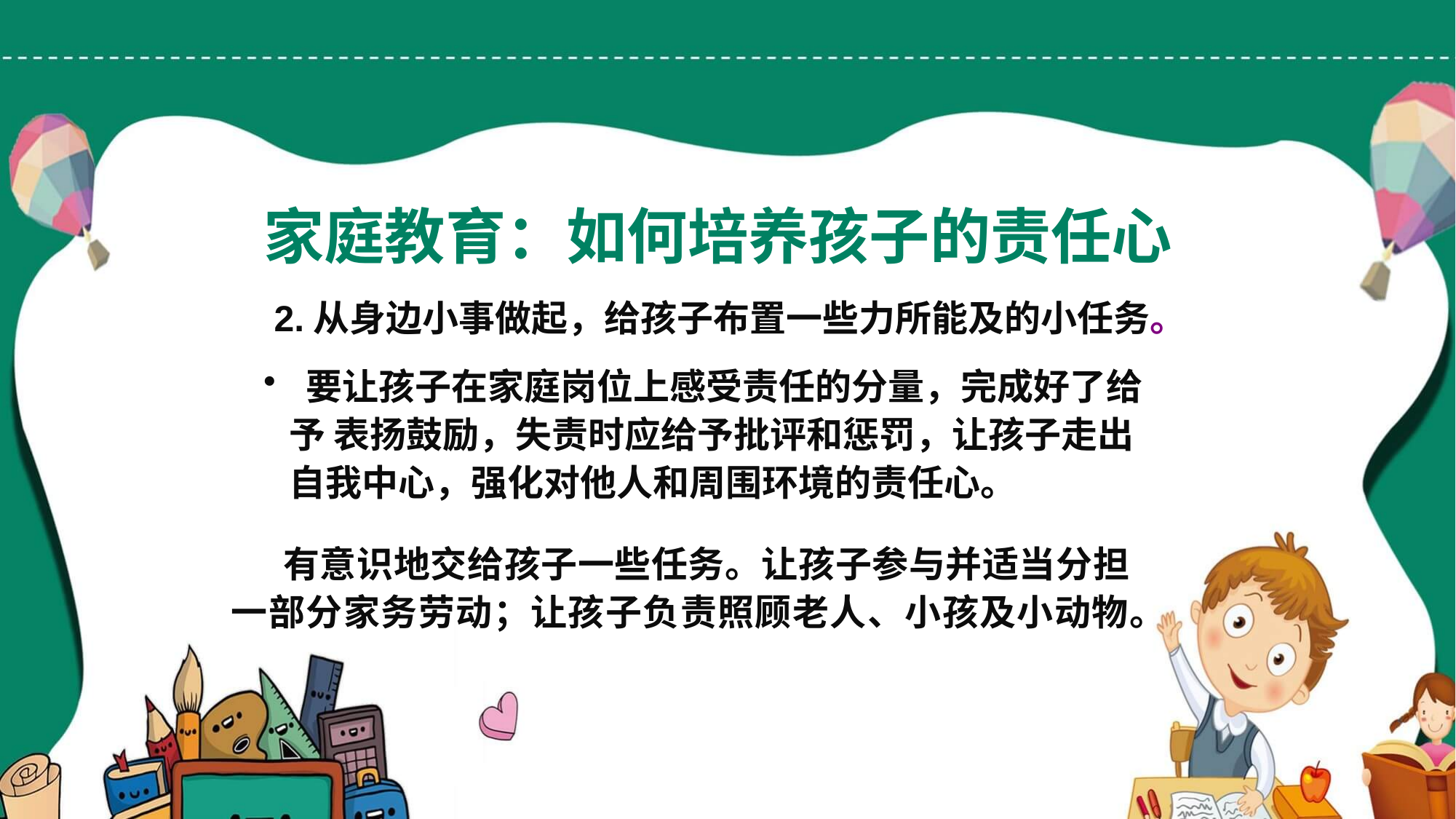

# 家庭教育：如何培养孩子的责任心
2.从身边小事做起，给孩子布置一些力所能及的小任务。
 要让孩子在家庭岗位上感受责任的分量，完成好了给予 表扬鼓励，失责时应给予批评和惩罚，让孩子走出自我中心，强化对他人和周围环境的责任心。
     有意识地交给孩子一些任务。让孩子参与并适当分担一部分家务劳动；让孩子负责照顾老人、小孩及小动物。